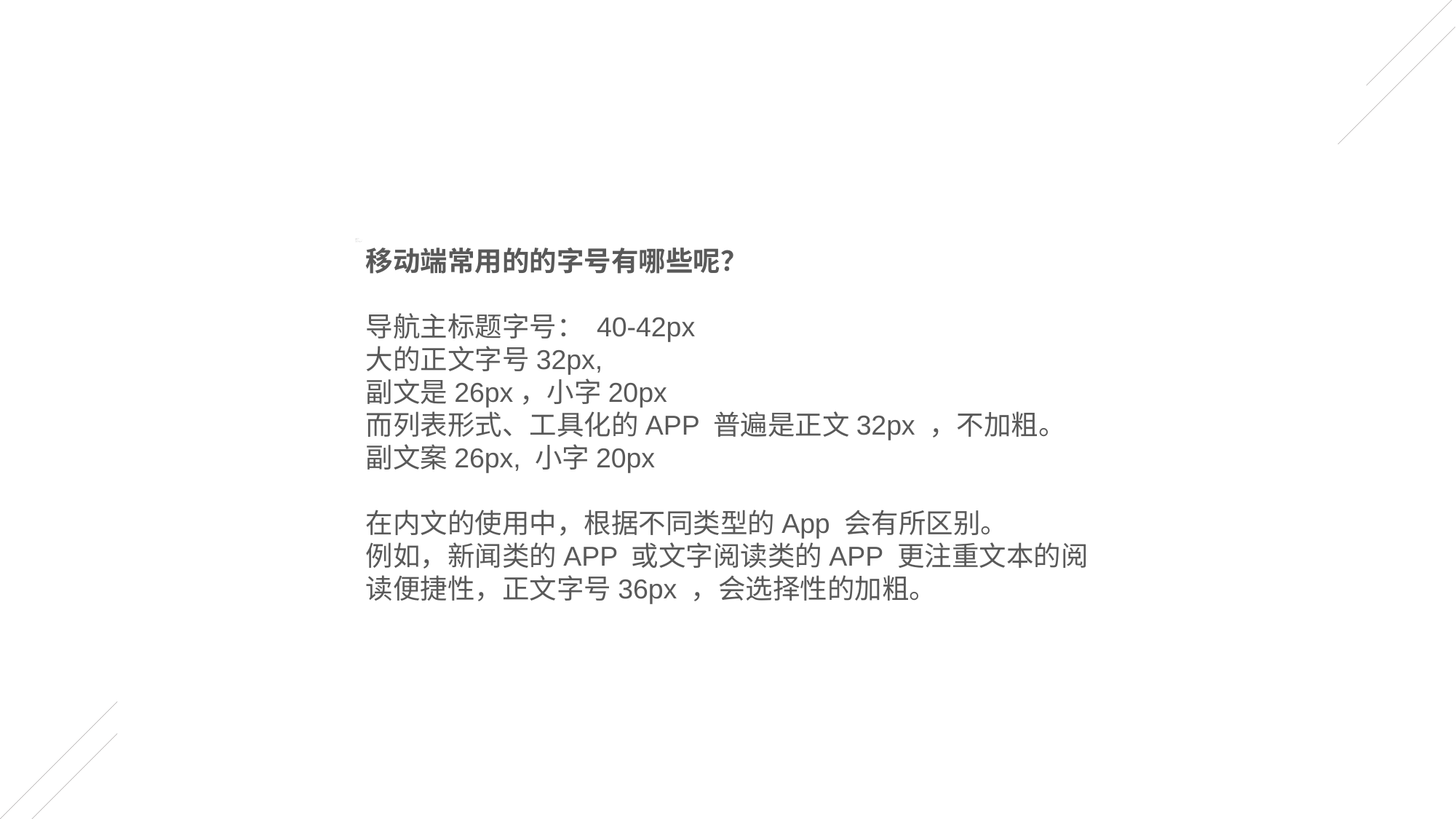

移动端常用的的字号有哪些呢？

导航主标题字号： 40-42px
大的正文字号32px,
副文是26px，小字20px
而列表形式、工具化的APP 普遍是正文32px ，不加粗。副文案26px, 小字20px

在内文的使用中，根据不同类型的App 会有所区别。
例如，新闻类的APP 或文字阅读类的APP 更注重文本的阅读便捷性，正文字号36px ，会选择性的加粗。